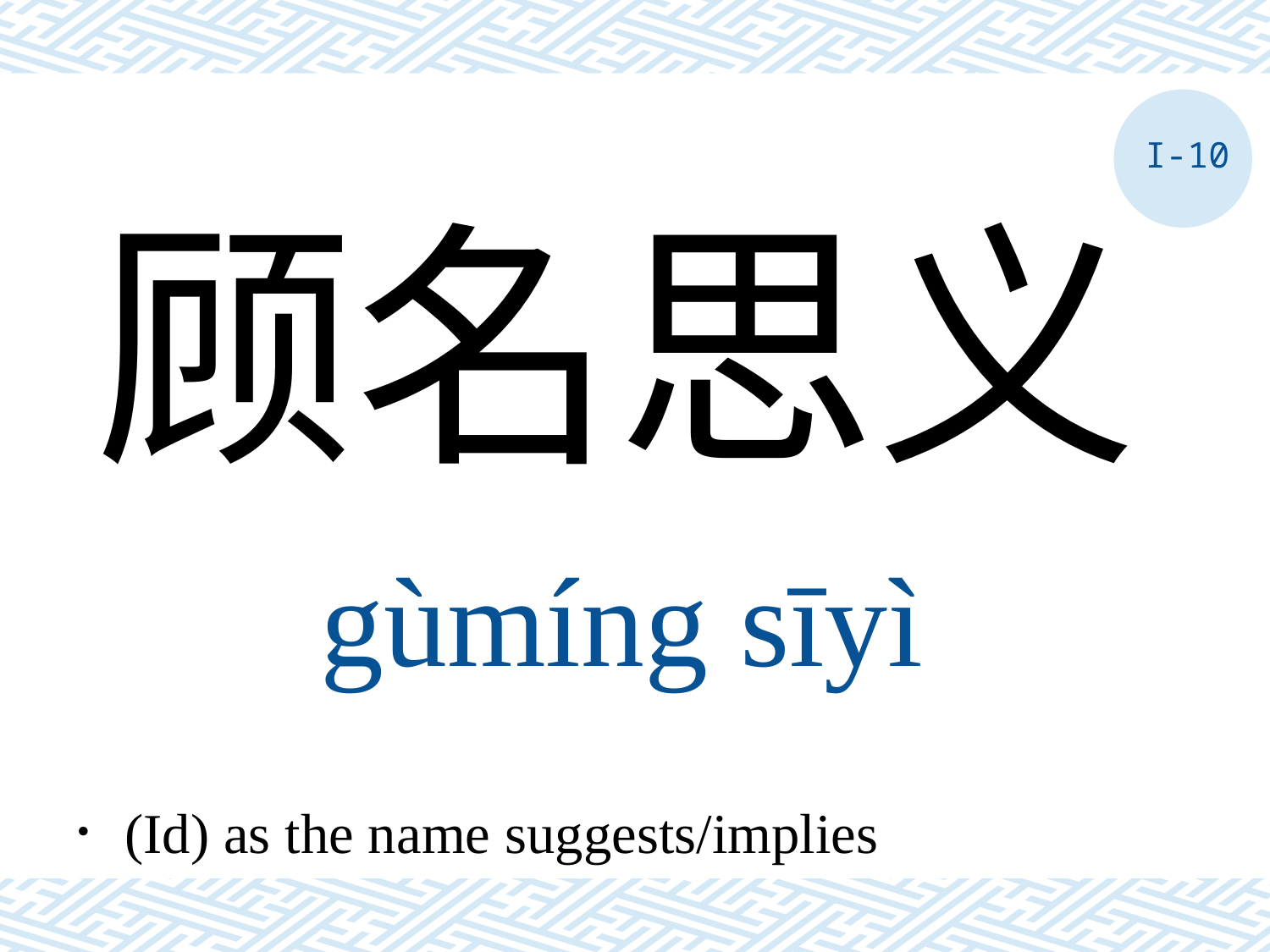

I-10

顾名思义
gùmíng sīyì
．(Id) as the name suggests/implies